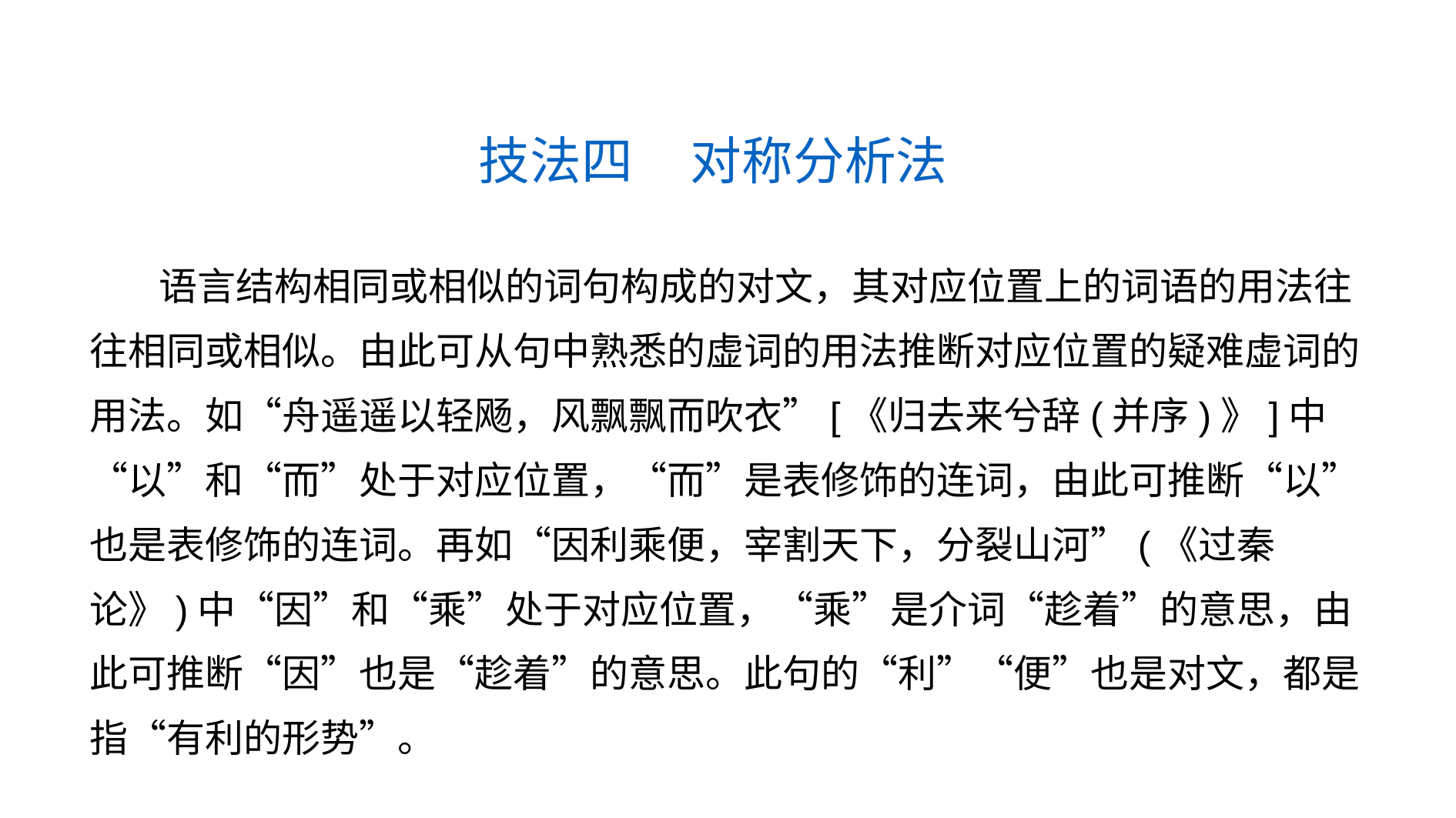

技法四 　对称分析法
       语言结构相同或相似的词句构成的对文，其对应位置上的词语的用法往往相同或相似。由此可从句中熟悉的虚词的用法推断对应位置的疑难虚词的用法。如“舟遥遥以轻飏，风飘飘而吹衣”[《归去来兮辞(并序)》]中“以”和“而”处于对应位置，“而”是表修饰的连词，由此可推断“以”也是表修饰的连词。再如“因利乘便，宰割天下，分裂山河”(《过秦论》)中“因”和“乘”处于对应位置，“乘”是介词“趁着”的意思，由此可推断“因”也是“趁着”的意思。此句的“利”“便”也是对文，都是指“有利的形势”。